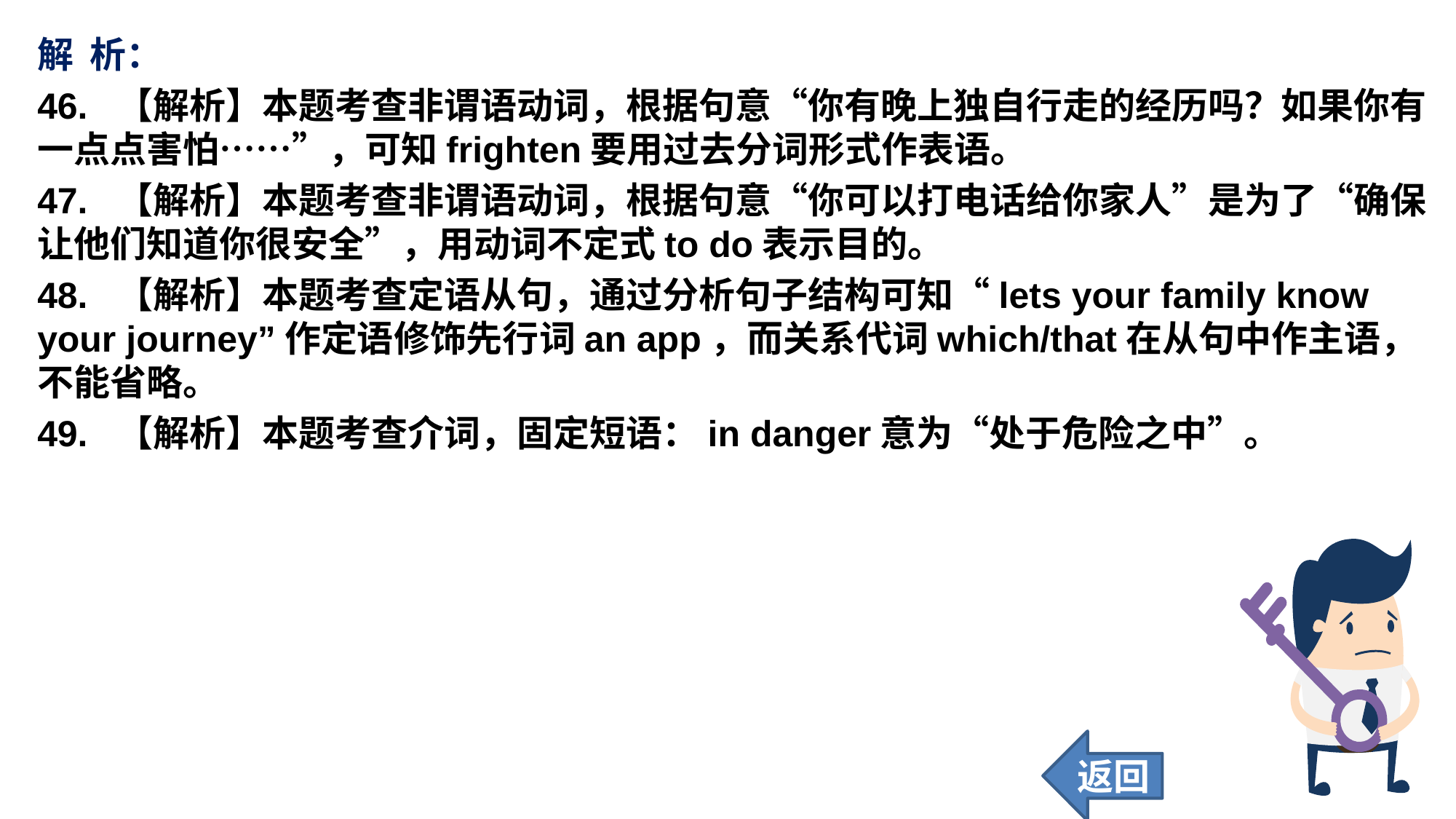

解  析：
46.  【解析】本题考查非谓语动词，根据句意“你有晚上独自行走的经历吗？如果你有一点点害怕……”，可知frighten要用过去分词形式作表语。
47.  【解析】本题考查非谓语动词，根据句意“你可以打电话给你家人”是为了“确保让他们知道你很安全”，用动词不定式to do表示目的。
48.  【解析】本题考查定语从句，通过分析句子结构可知“lets your family know your journey”作定语修饰先行词an app，而关系代词which/that在从句中作主语，不能省略。
49.  【解析】本题考查介词，固定短语：in danger意为“处于危险之中”。

返回
50